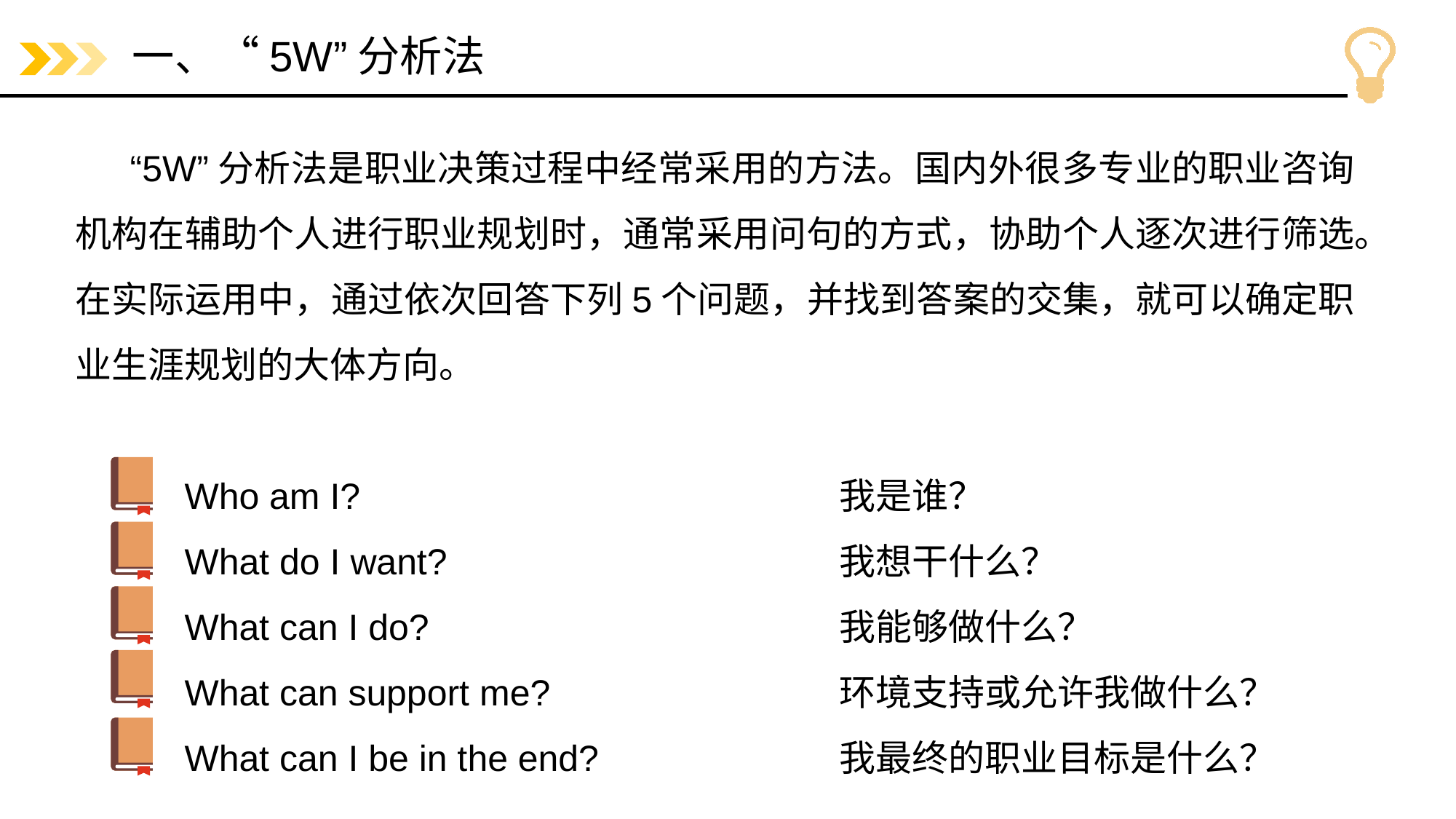

15
# 一、“5W”分析法
“5W”分析法是职业决策过程中经常采用的方法。国内外很多专业的职业咨询机构在辅助个人进行职业规划时，通常采用问句的方式，协助个人逐次进行筛选。在实际运用中，通过依次回答下列5个问题，并找到答案的交集，就可以确定职业生涯规划的大体方向。

	Who am I?					我是谁？
	What do I want?				我想干什么？
	What can I do?				我能够做什么？
	What can support me?			环境支持或允许我做什么？
	What can I be in the end?			我最终的职业目标是什么？